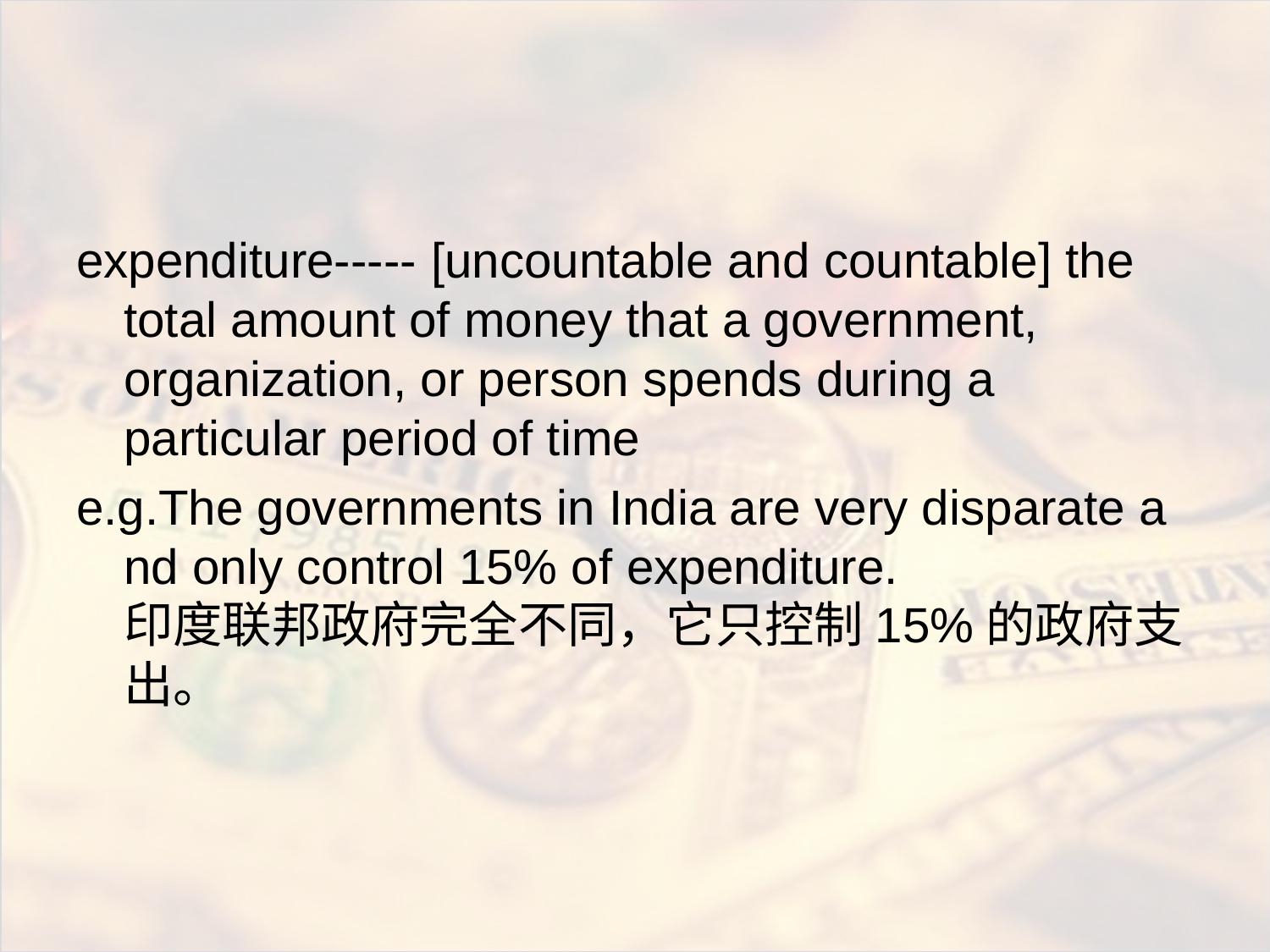

#
expenditure----- [uncountable and countable] the total amount of money that a government, organization, or person spends during a particular period of time
e.g.The governments in India are very disparate and only control 15% of expenditure. 
印度联邦政府完全不同，它只控制15%的政府支出。